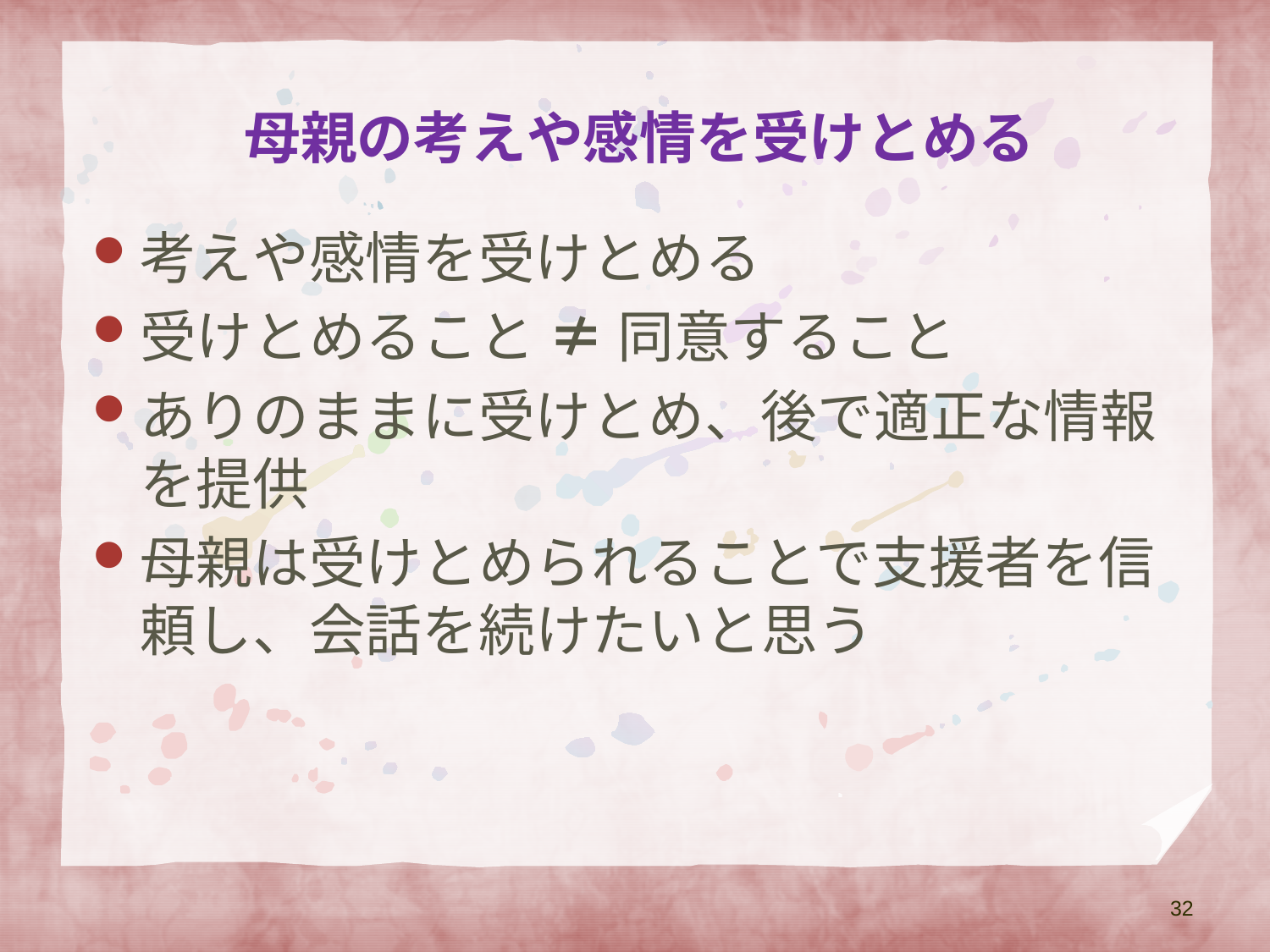

# 母親の考えや感情を受けとめる
考えや感情を受けとめる
受けとめること ≠ 同意すること
ありのままに受けとめ、後で適正な情報を提供
母親は受けとめられることで支援者を信頼し、会話を続けたいと思う

32